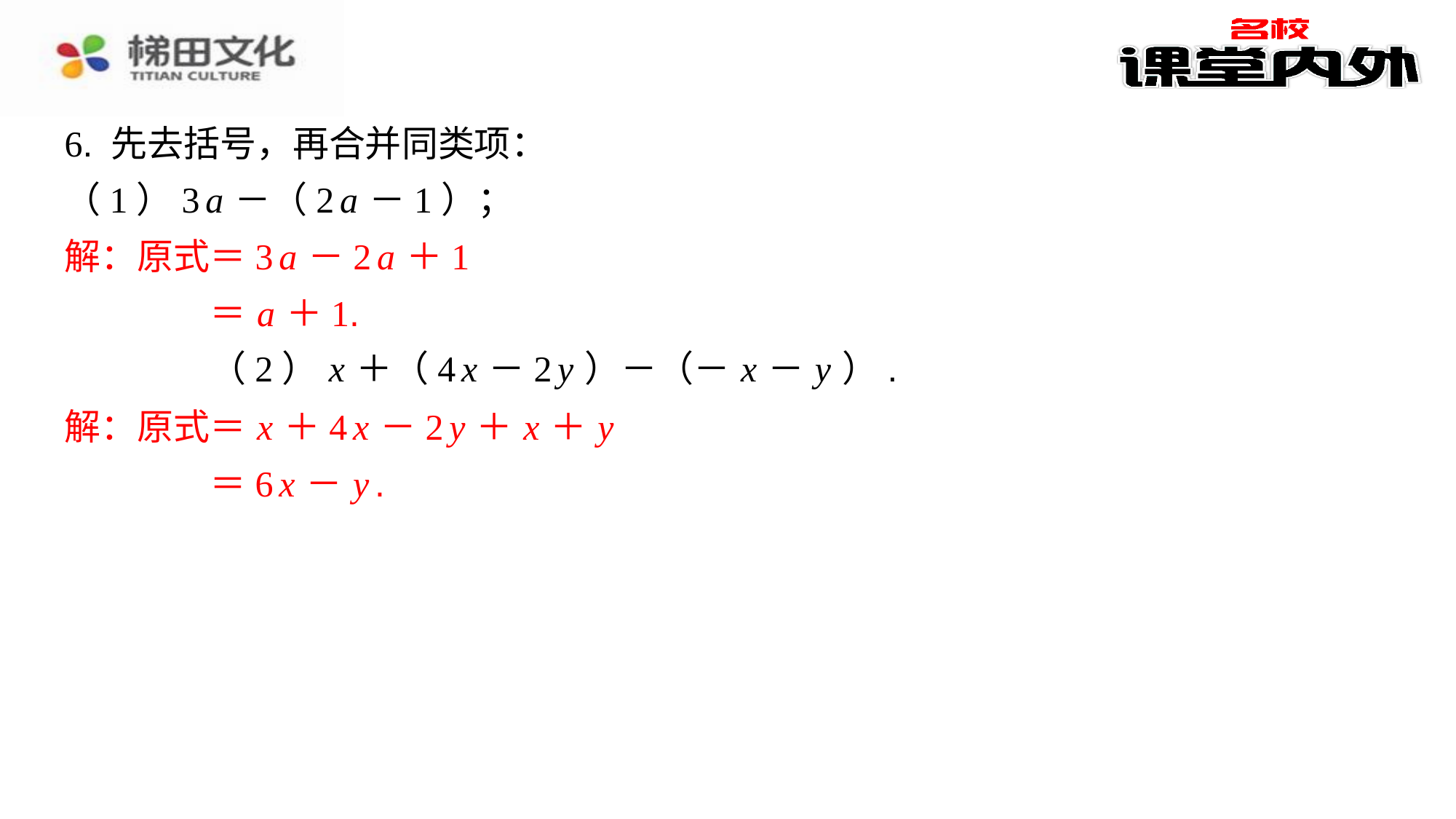

6. 先去括号，再合并同类项：
（1）3 a －（2 a －1）；
解：原式＝3 a －2 a ＋1
＝ a ＋1.
（2） x ＋（4 x －2 y ）－（－ x － y ）.
解：原式＝ x ＋4 x －2 y ＋ x ＋ y
＝6 x － y .
解：原式＝3 a －2 a ＋1
＝ a ＋1.
解：原式＝ x ＋4 x －2 y ＋ x ＋ y
＝6 x － y .